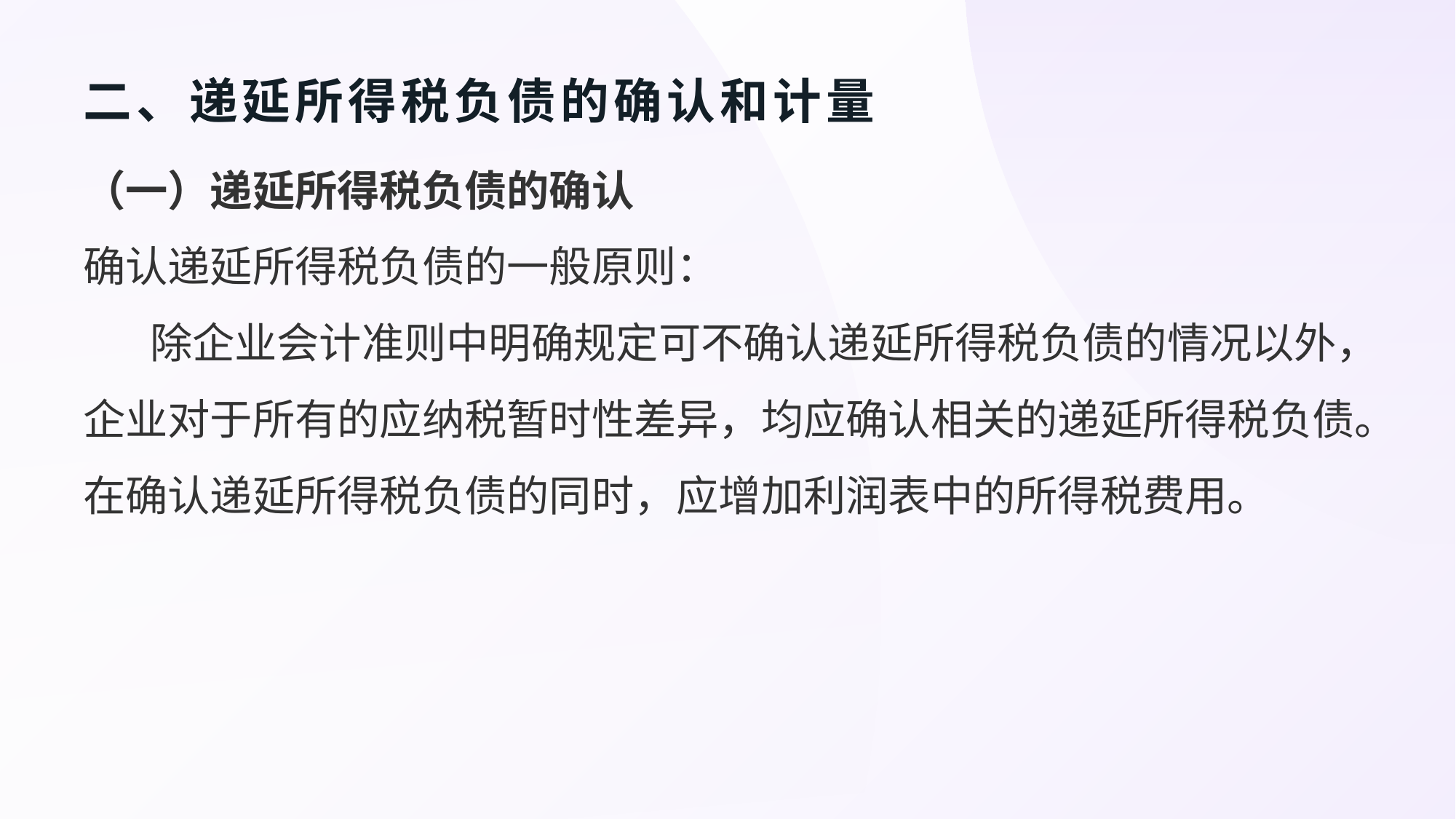

# 二、递延所得税负债的确认和计量
（一）递延所得税负债的确认
确认递延所得税负债的一般原则：
      除企业会计准则中明确规定可不确认递延所得税负债的情况以外，企业对于所有的应纳税暂时性差异，均应确认相关的递延所得税负债。在确认递延所得税负债的同时，应增加利润表中的所得税费用。